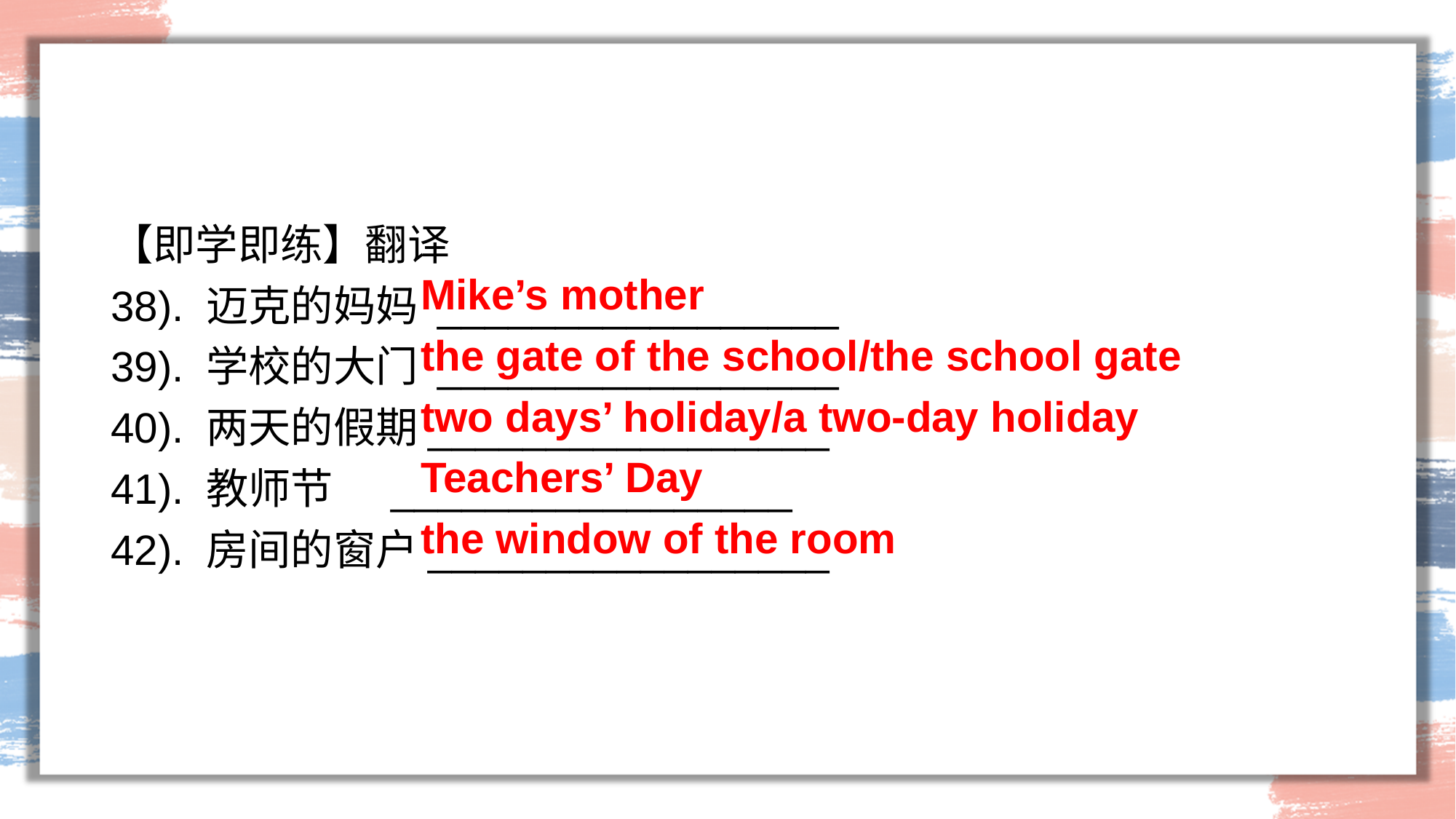

#

Mike’s mother
the gate of the school/the school gate
two days’ holiday/a two-day holiday
Teachers’ Day
the window of the room
【即学即练】翻译
38). 迈克的妈妈 _________________
39). 学校的大门 _________________
40). 两天的假期_________________
41). 教师节     _________________
42). 房间的窗户_________________